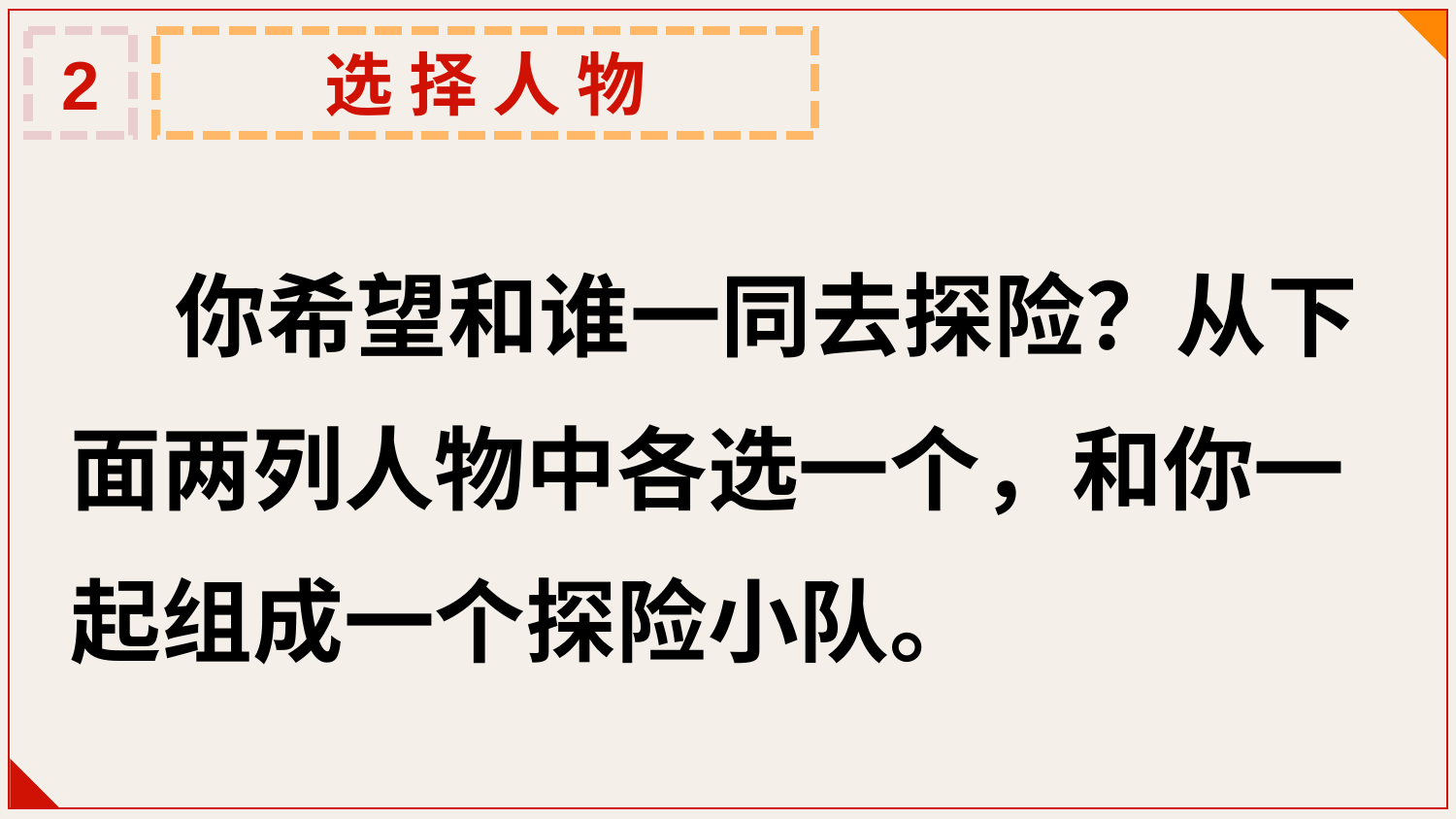

2
选 择 人 物
    你希望和谁一同去探险？从下面两列人物中各选一个，和你一起组成一个探险小队。